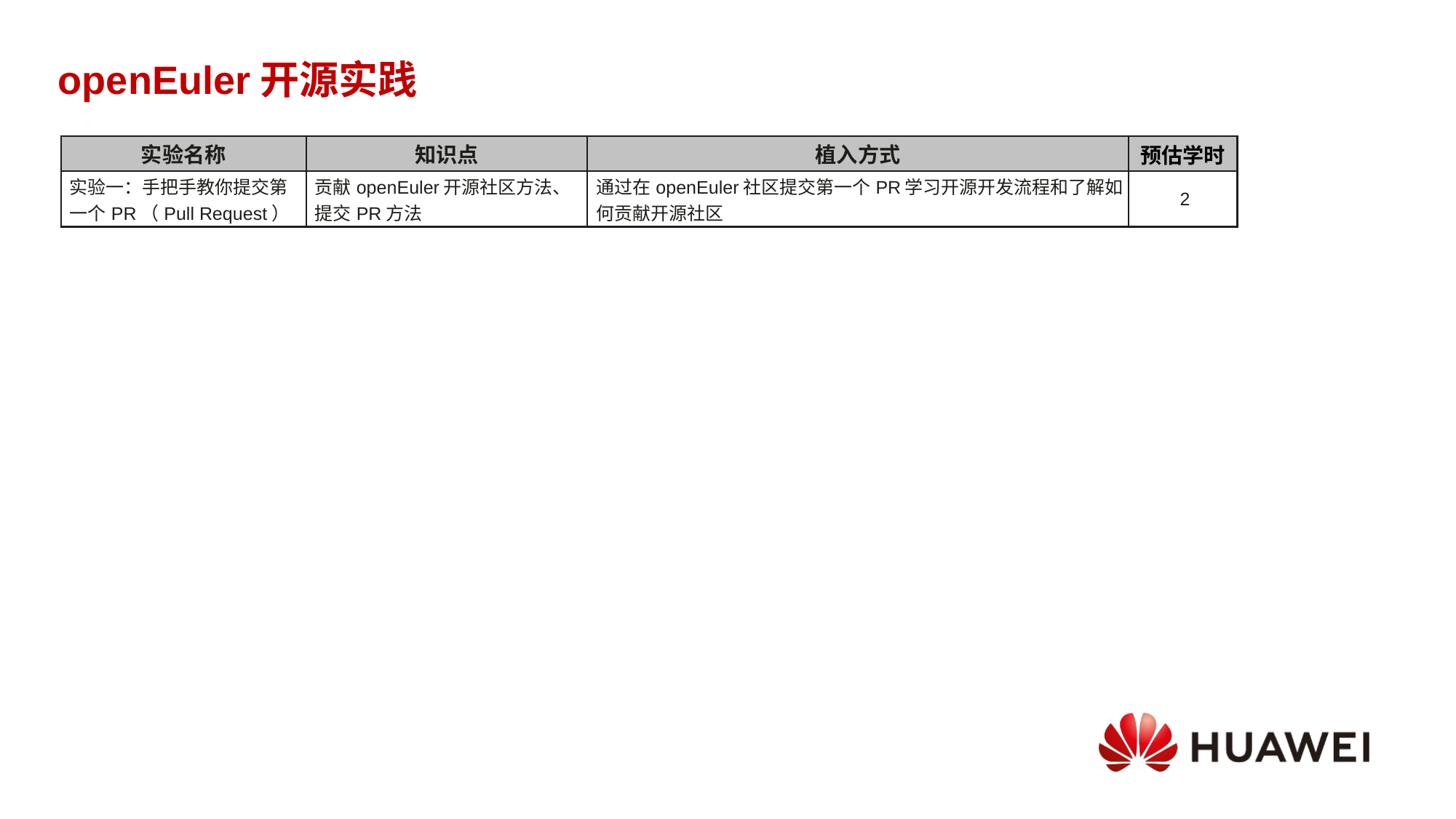

# openEuler开源实践
| 实验名称 | 知识点 | 植入方式 | 预估学时 |
| --- | --- | --- | --- |
| 实验一：手把手教你提交第一个PR（Pull Request） | 贡献openEuler开源社区方法、提交PR方法 | 通过在openEuler社区提交第一个PR学习开源开发流程和了解如何贡献开源社区 | 2 |